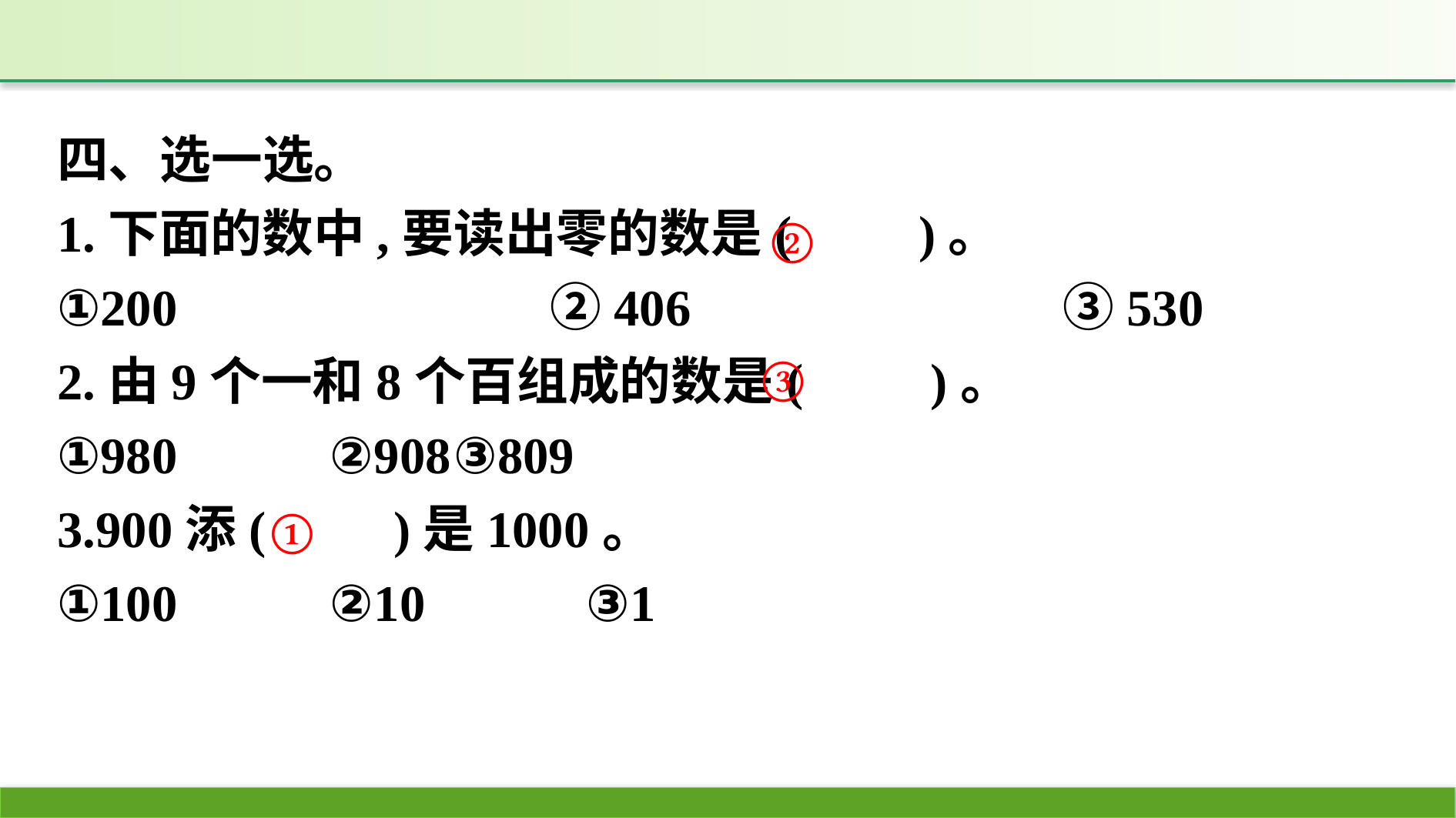

四、选一选。
1.下面的数中,要读出零的数是(　　)。
①200　　　　　　　②406　　　　　　　③530
2.由9个一和8个百组成的数是(　　)。
①980		②908	③809
3.900添(　　)是1000。
①100		②10		③1
②
③
①